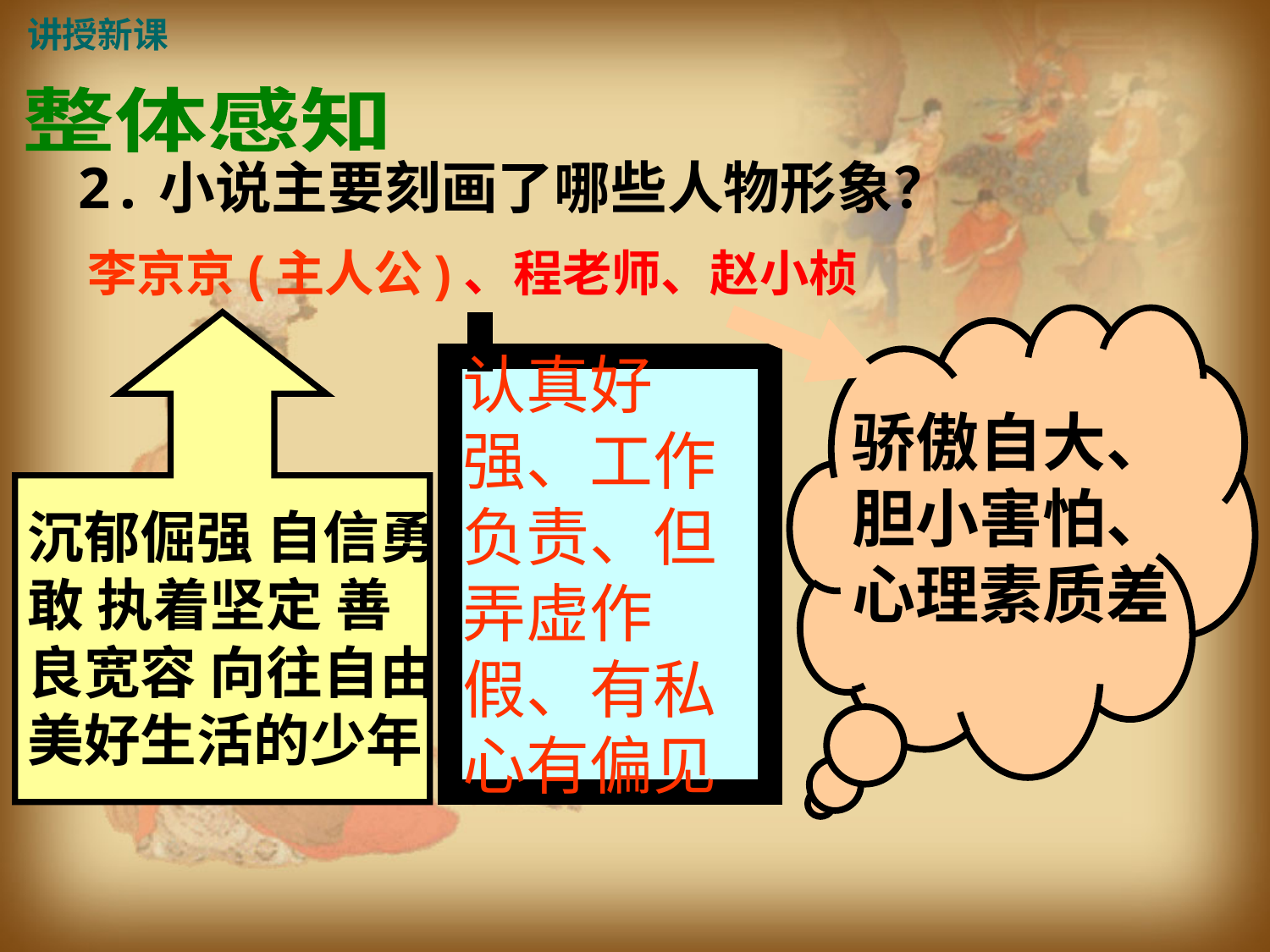

讲授新课
整体感知
2.小说主要刻画了哪些人物形象？
李京京(主人公)、程老师、赵小桢

认真好强、工作负责、但弄虚作假、有私心有偏见
骄傲自大、胆小害怕、心理素质差
沉郁倔强 自信勇敢 执着坚定 善良宽容 向往自由美好生活的少年